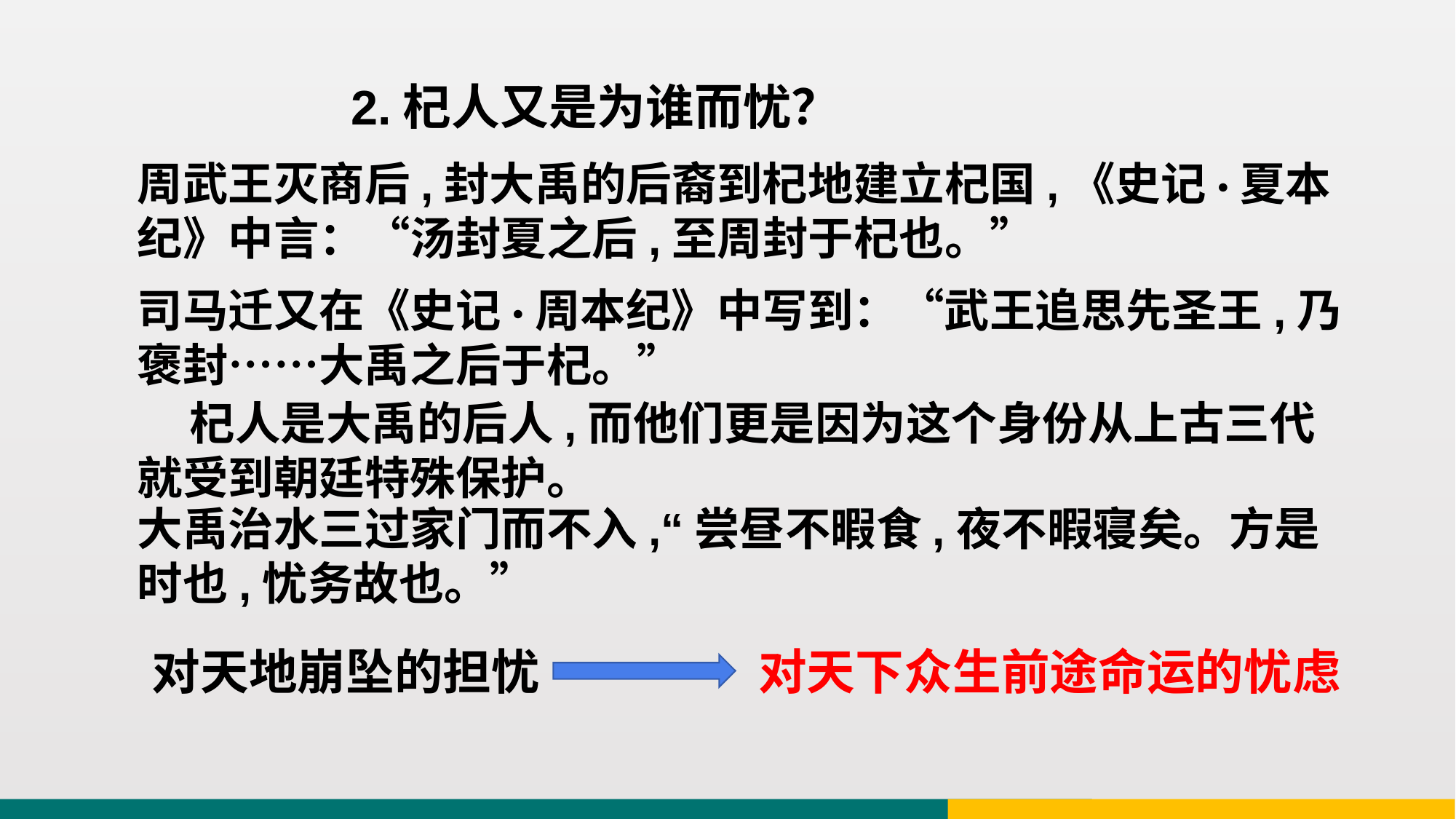

2.杞人又是为谁而忧？

周武王灭商后,封大禹的后裔到杞地建立杞国,《史记·夏本纪》中言：“汤封夏之后,至周封于杞也。”

司马迁又在《史记·周本纪》中写到：“武王追思先圣王,乃褒封……大禹之后于杞。”

大禹治水三过家门而不入,“尝昼不暇食,夜不暇寝矣。方是时也,忧务故也。”

    杞人是大禹的后人,而他们更是因为这个身份从上古三代就受到朝廷特殊保护。
对天地崩坠的担忧
对天下众生前途命运的忧虑